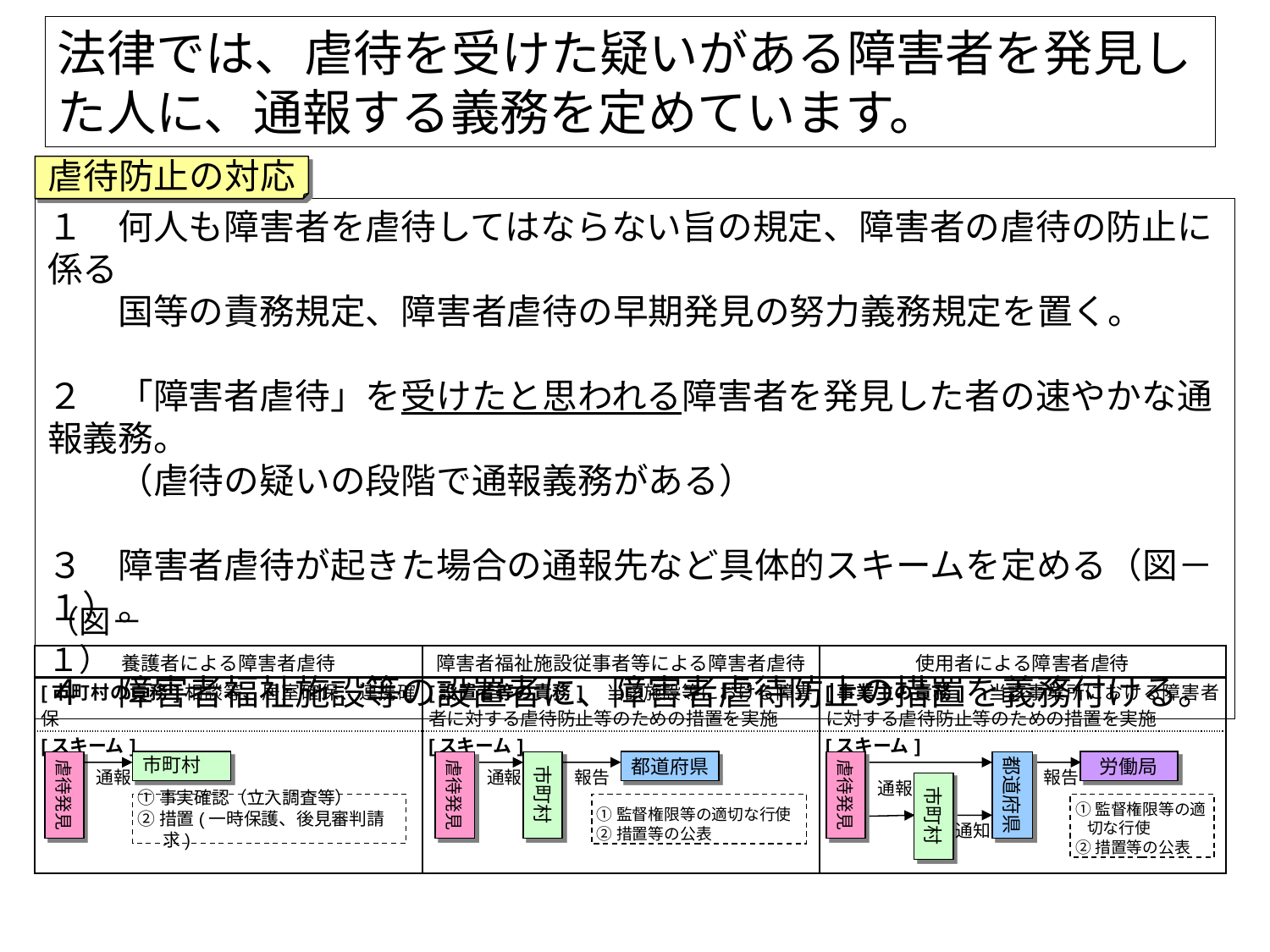

法律では、虐待を受けた疑いがある障害者を発見した人に、通報する義務を定めています。
虐待防止の対応
１　何人も障害者を虐待してはならない旨の規定、障害者の虐待の防止に係る
　　国等の責務規定、障害者虐待の早期発見の努力義務規定を置く。

２　「障害者虐待」を受けたと思われる障害者を発見した者の速やかな通報義務。
　　（虐待の疑いの段階で通報義務がある）

３　障害者虐待が起きた場合の通報先など具体的スキームを定める（図－１）。

４　障害者福祉施設等の設置者に、障害者虐待防止の措置を義務付ける。
（図－１）
| 養護者による障害者虐待 | 障害者福祉施設従事者等による障害者虐待 | 使用者による障害者虐待 |
| --- | --- | --- |
| [市町村の責務]相談等、居室確保、連携確保 | [設置者等の責務]　当該施設等における障害者に対する虐待防止等のための措置を実施 | [事業主の責務]　当該事業所における障害者に対する虐待防止等のための措置を実施 |
| [スキーム] | [スキーム] | [スキーム] |
虐待発見
市町村

虐待発見
市町村
都道府県
虐待発見
都道府県
労働局

通報

通報
報告

報告
通報
市町村
①事実確認（立入調査等）
②措置(一時保護、後見審判請求)
①監督権限等の適切な行使
②措置等の公表
①監督権限等の適切な行使
②措置等の公表
通知